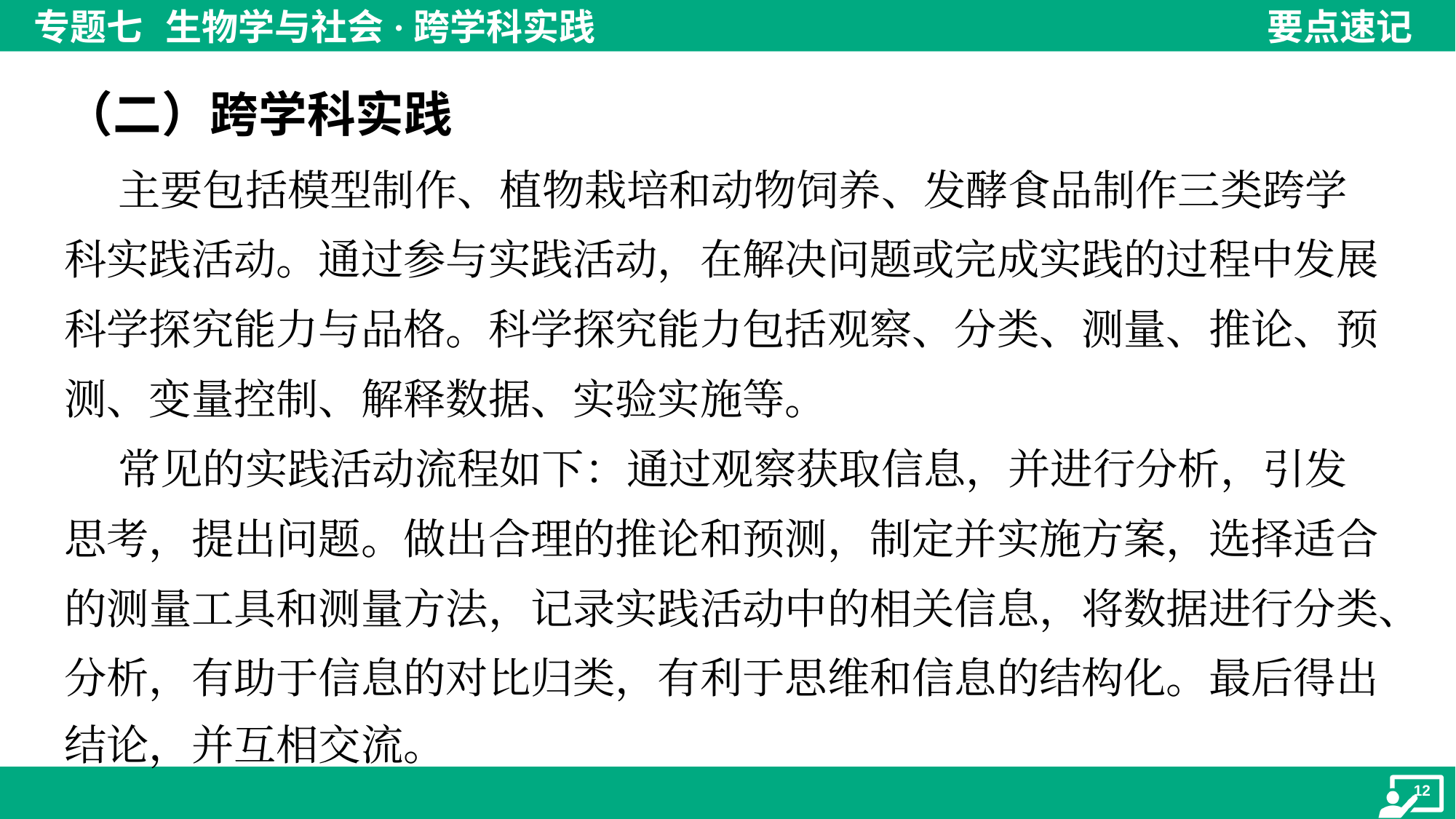

（二）跨学科实践
    主要包括模型制作、植物栽培和动物饲养、发酵食品制作三类跨学
科实践活动。通过参与实践活动，在解决问题或完成实践的过程中发展
科学探究能力与品格。科学探究能力包括观察、分类、测量、推论、预
测、变量控制、解释数据、实验实施等。
    常见的实践活动流程如下：通过观察获取信息，并进行分析，引发
思考，提出问题。做出合理的推论和预测，制定并实施方案，选择适合
的测量工具和测量方法，记录实践活动中的相关信息，将数据进行分类、
分析，有助于信息的对比归类，有利于思维和信息的结构化。最后得出
结论，并互相交流。